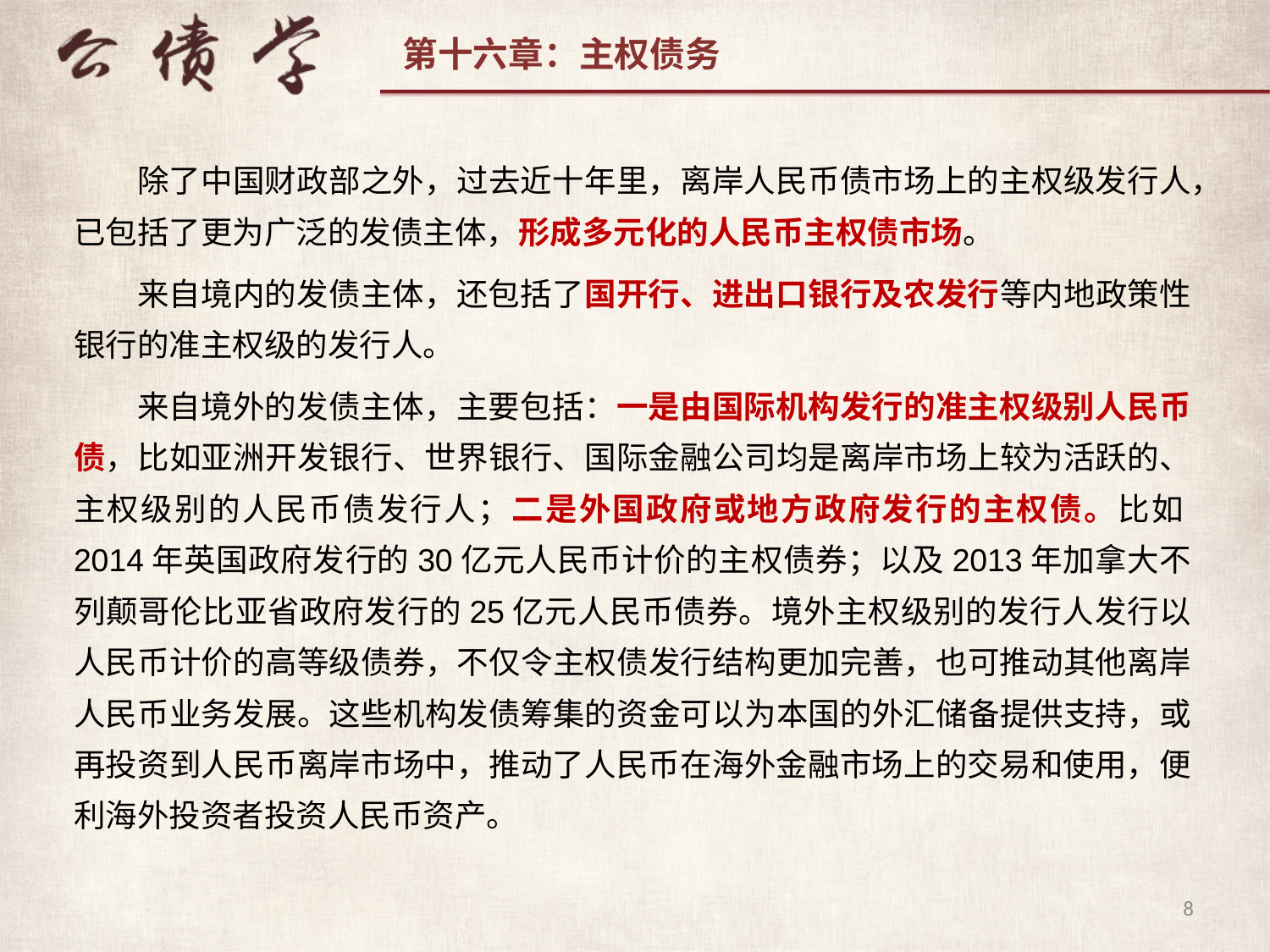

除了中国财政部之外，过去近十年里，离岸人民币债市场上的主权级发行人，已包括了更为广泛的发债主体，形成多元化的人民币主权债市场。
来自境内的发债主体，还包括了国开行、进出口银行及农发行等内地政策性银行的准主权级的发行人。
来自境外的发债主体，主要包括：一是由国际机构发行的准主权级别人民币债，比如亚洲开发银行、世界银行、国际金融公司均是离岸市场上较为活跃的、主权级别的人民币债发行人；二是外国政府或地方政府发行的主权债。比如2014年英国政府发行的30亿元人民币计价的主权债券；以及2013年加拿大不列颠哥伦比亚省政府发行的25亿元人民币债券。境外主权级别的发行人发行以人民币计价的高等级债券，不仅令主权债发行结构更加完善，也可推动其他离岸人民币业务发展。这些机构发债筹集的资金可以为本国的外汇储备提供支持，或再投资到人民币离岸市场中，推动了人民币在海外金融市场上的交易和使用，便利海外投资者投资人民币资产。
8